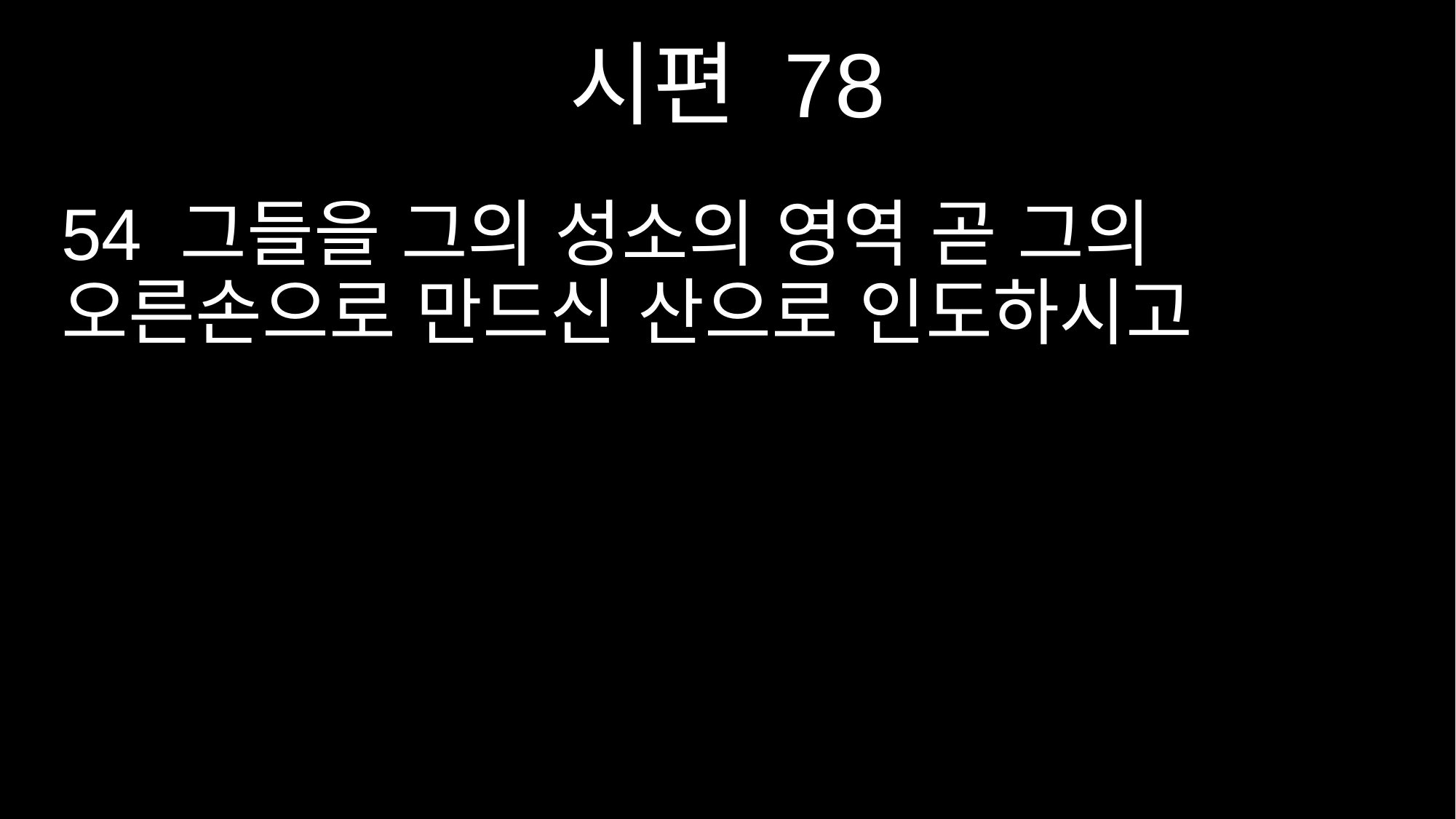

시편 78
54 그들을 그의 성소의 영역 곧 그의 오른손으로 만드신 산으로 인도하시고